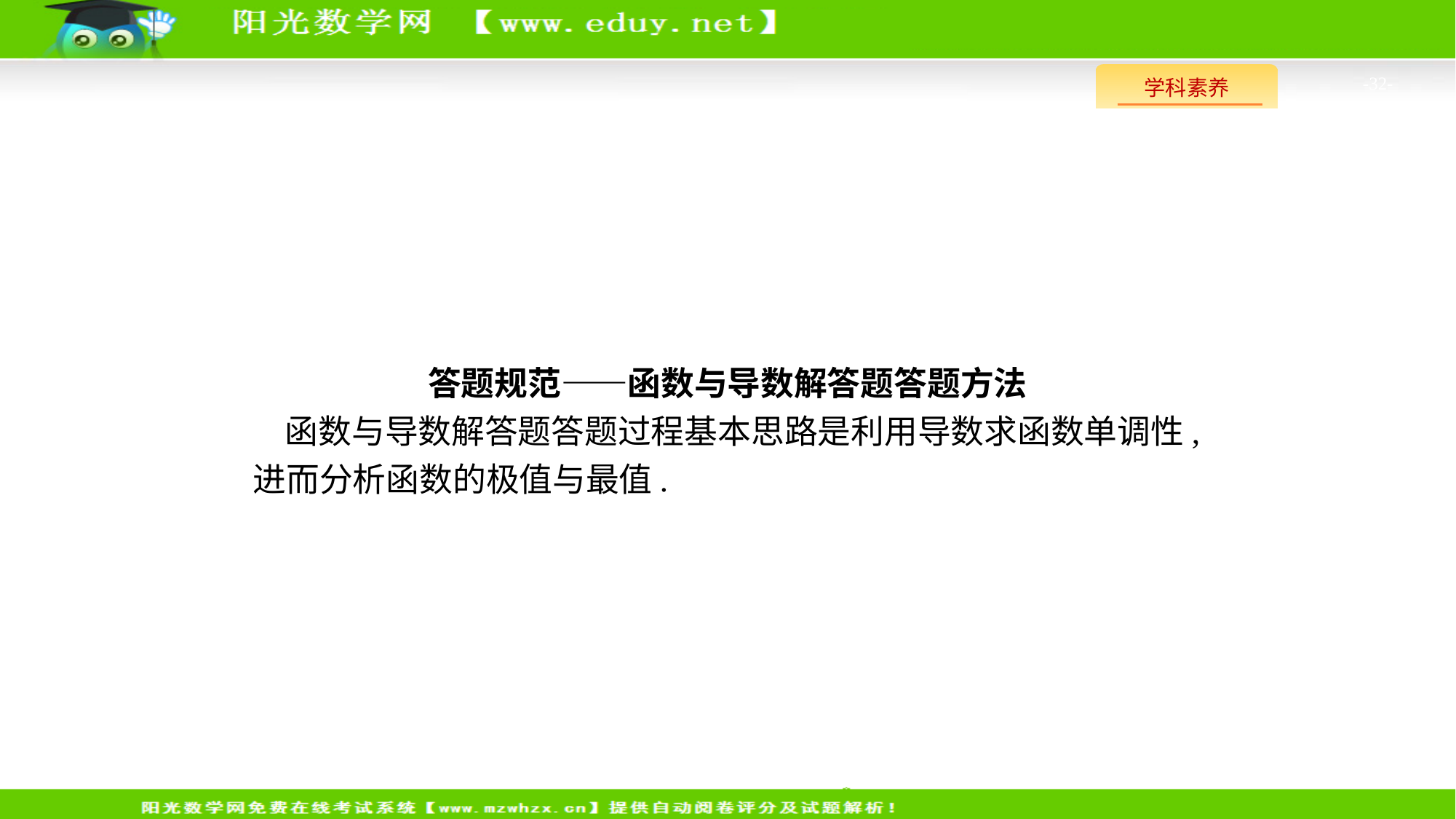

-32-
答题规范——函数与导数解答题答题方法
函数与导数解答题答题过程基本思路是利用导数求函数单调性,进而分析函数的极值与最值.